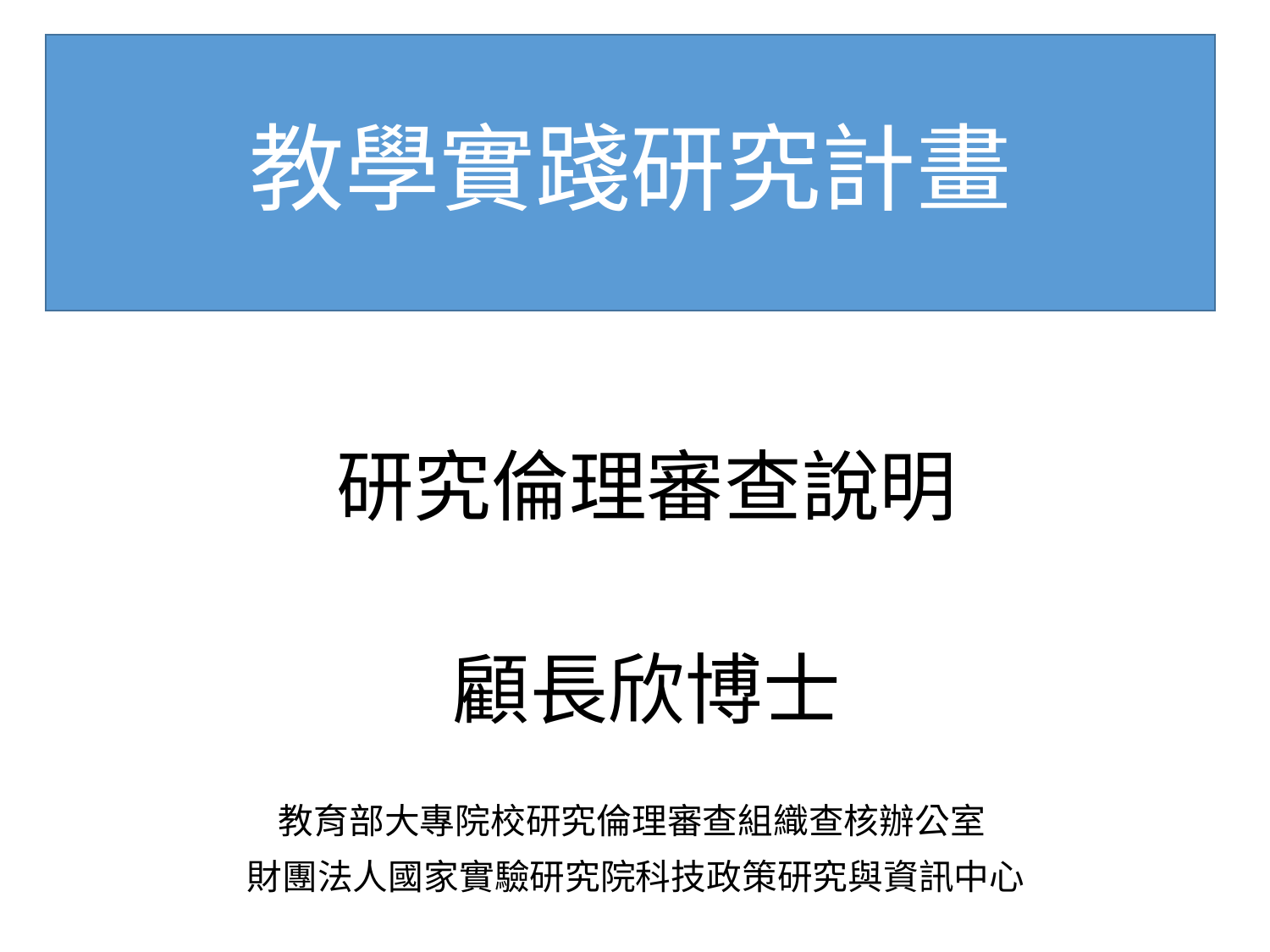

# 教學實踐研究計畫
研究倫理審查說明

顧長欣博士
教育部大專院校研究倫理審查組織查核辦公室
財團法人國家實驗研究院科技政策研究與資訊中心